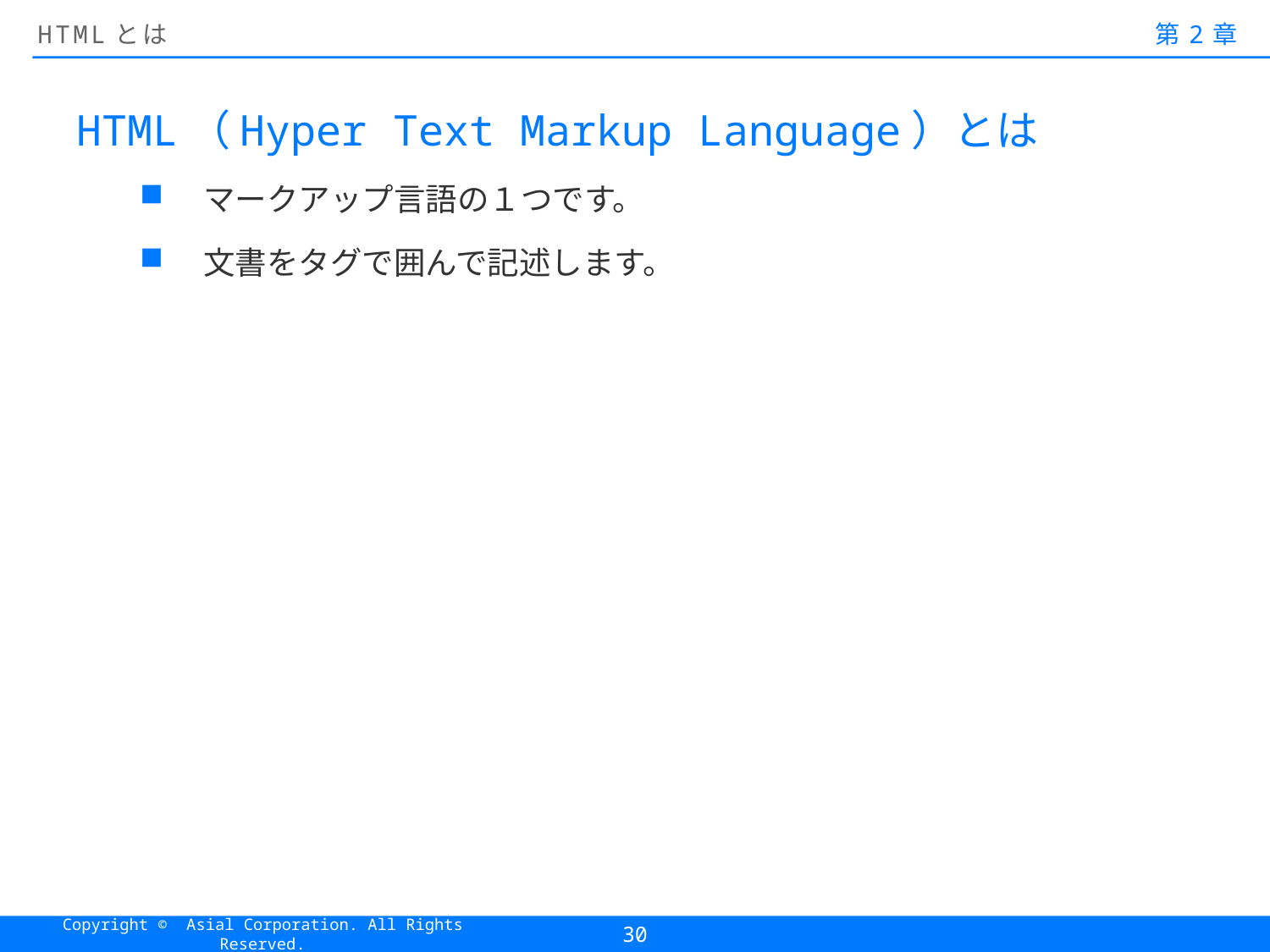

# HTMLとは
第2章
HTML（Hyper Text Markup Language）とは
マークアップ言語の１つです。
文書をタグで囲んで記述します。
30